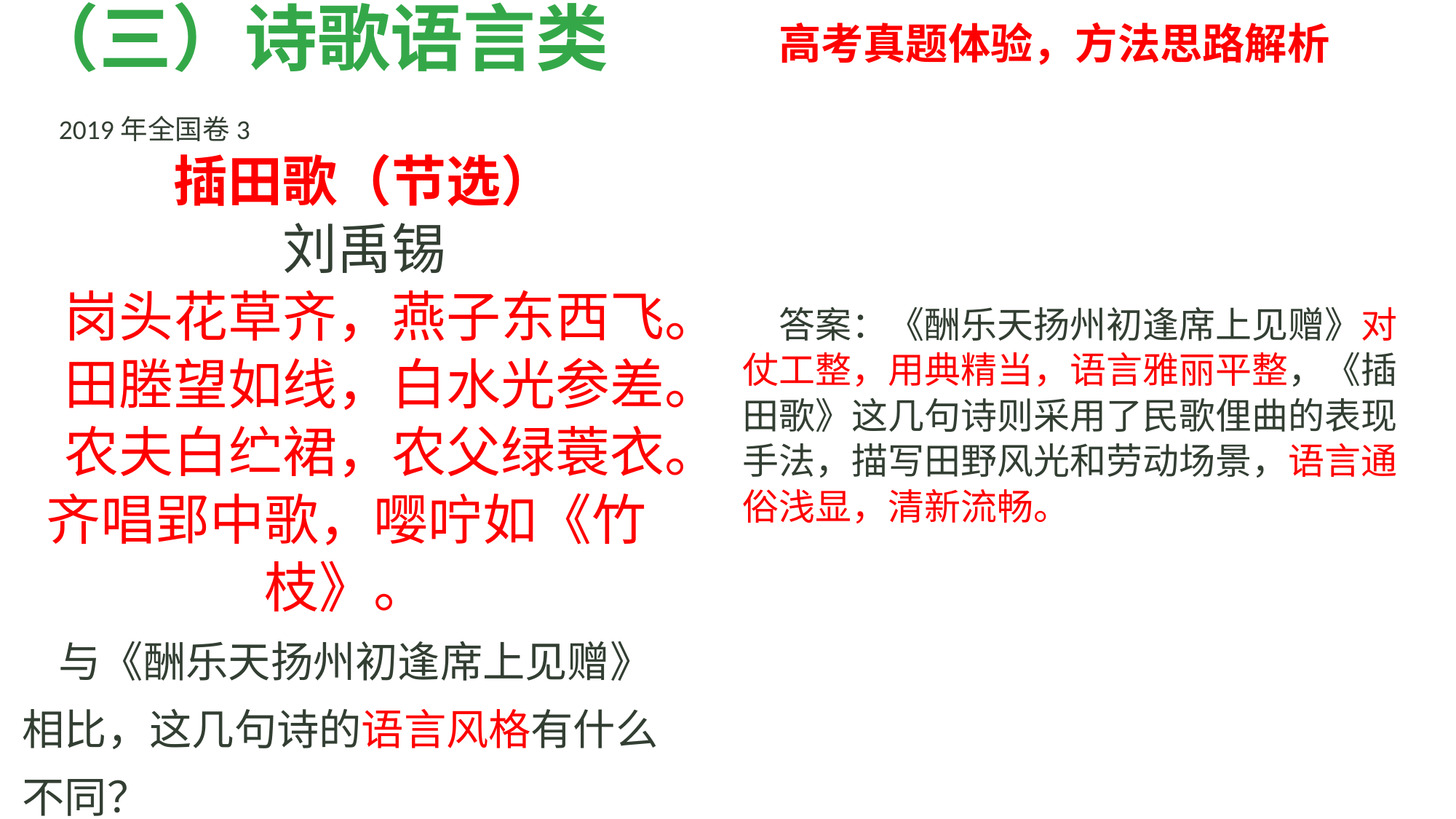

高考真题体验，方法思路解析
（三）诗歌语言类
2019年全国卷3
插田歌（节选）
刘禹锡
岗头花草齐，燕子东西飞。
田塍望如线，白水光参差。
农夫白纻裙，农父绿蓑衣。齐唱郢中歌，嘤咛如《竹枝》。
与《酬乐天扬州初逢席上见赠》相比，这几句诗的语言风格有什么不同？
答案：《酬乐天扬州初逢席上见赠》对仗工整，用典精当，语言雅丽平整，《插田歌》这几句诗则采用了民歌俚曲的表现手法，描写田野风光和劳动场景，语言通俗浅显，清新流畅。